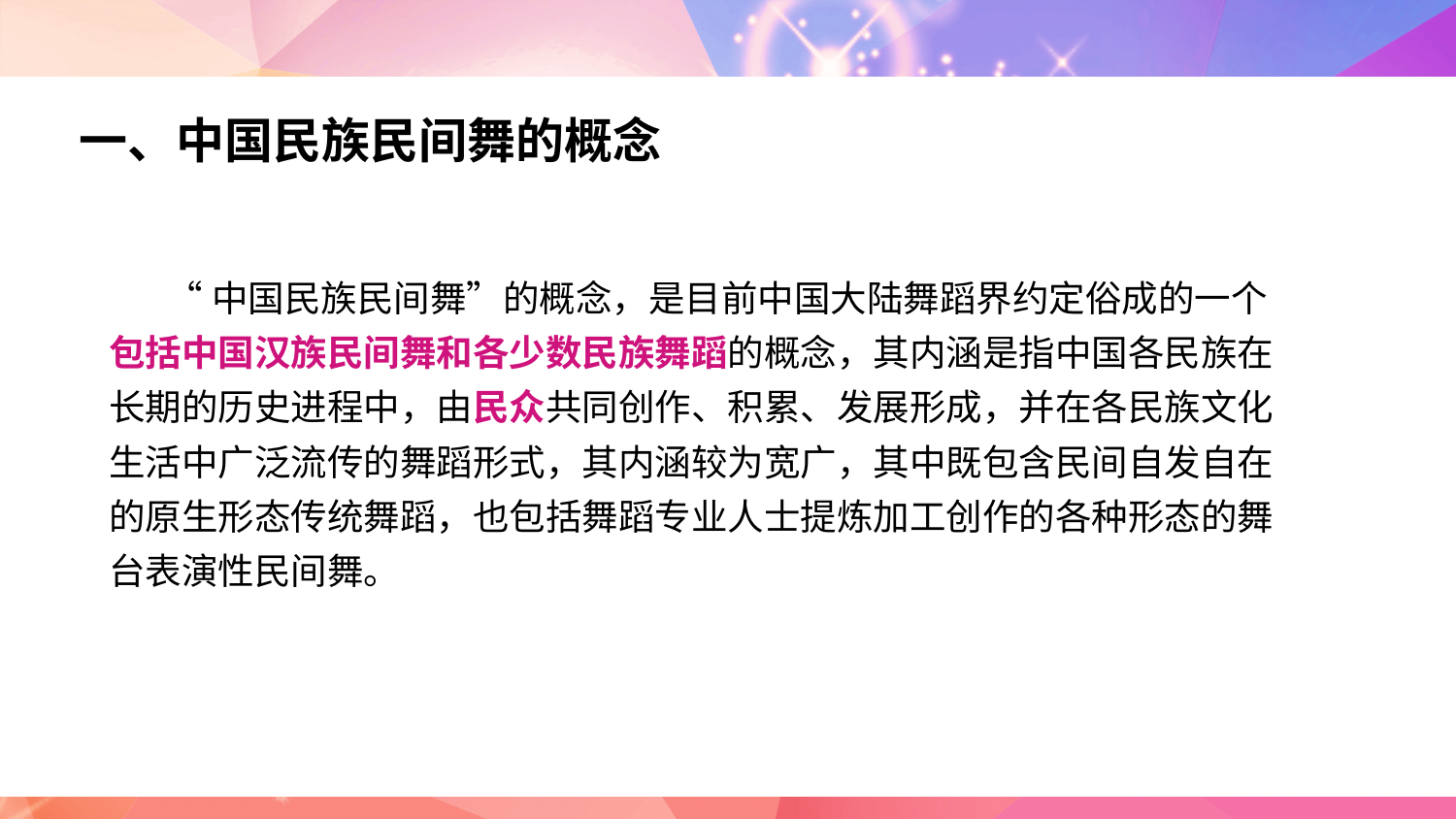

一、中国民族民间舞的概念
       “中国民族民间舞”的概念，是目前中国大陆舞蹈界约定俗成的一个包括中国汉族民间舞和各少数民族舞蹈的概念，其内涵是指中国各民族在长期的历史进程中，由民众共同创作、积累、发展形成，并在各民族文化生活中广泛流传的舞蹈形式，其内涵较为宽广，其中既包含民间自发自在的原生形态传统舞蹈，也包括舞蹈专业人士提炼加工创作的各种形态的舞台表演性民间舞。